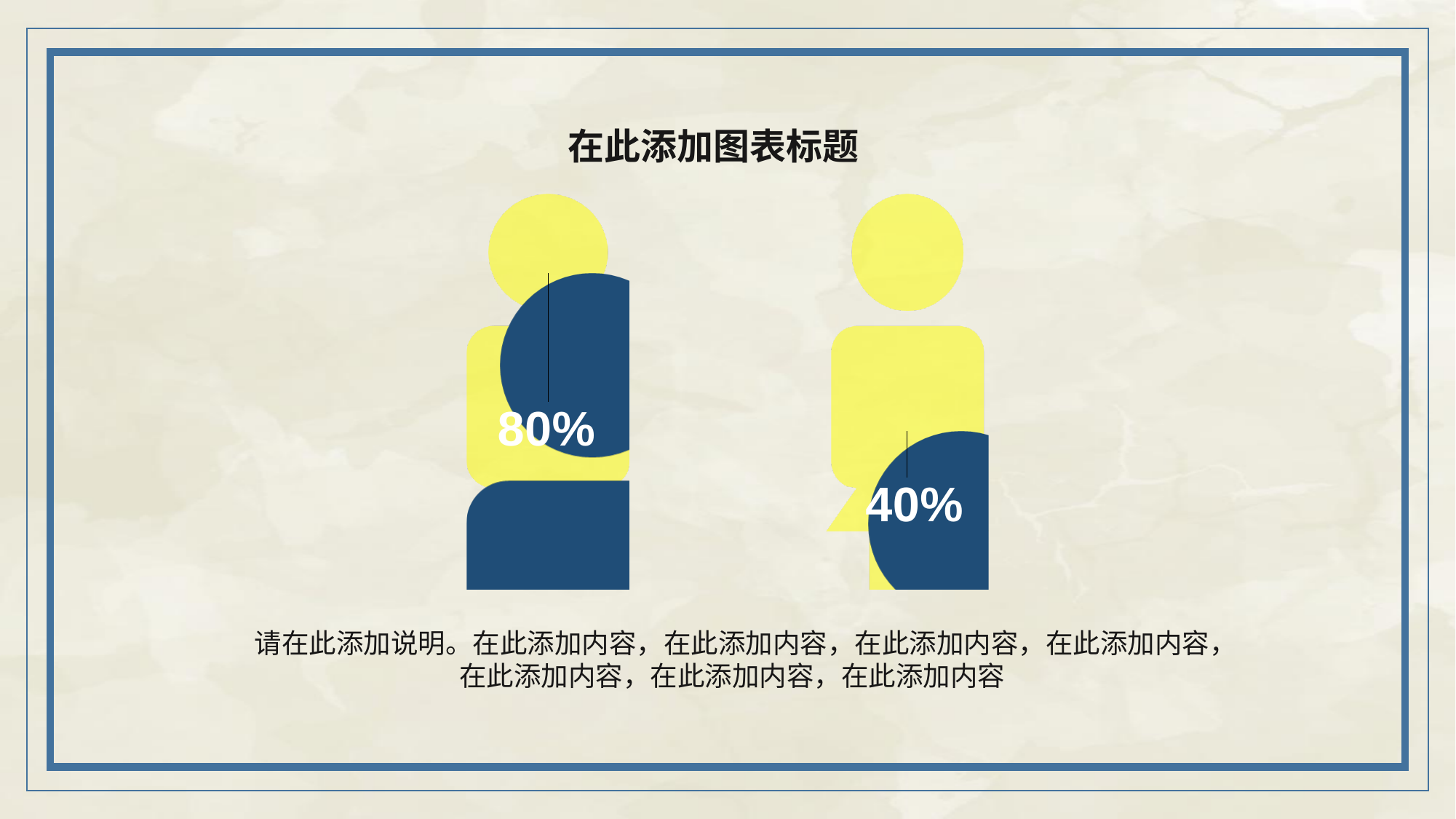

### Chart

| Category | 总 | 百分比 |
|---|---|---|
| 男 | 1.0 | 0.8 |
| 女 | 1.0 | 0.4 |
在此添加图表标题
请在此添加说明。在此添加内容，在此添加内容，在此添加内容，在此添加内容，在此添加内容，在此添加内容，在此添加内容